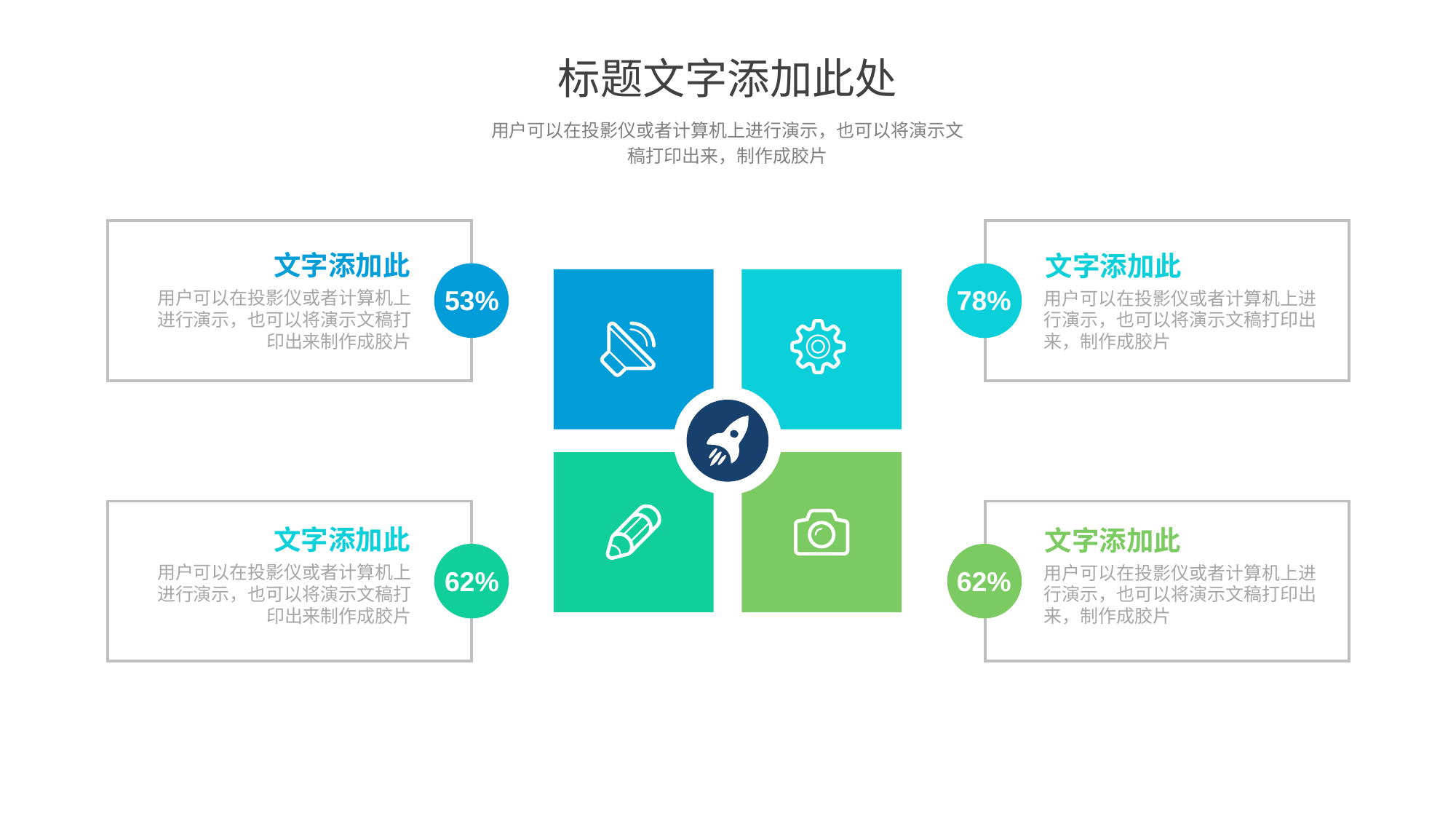

标题文字添加此处
用户可以在投影仪或者计算机上进行演示，也可以将演示文稿打印出来，制作成胶片

文字添加此
文字添加此

53%
78%
用户可以在投影仪或者计算机上进行演示，也可以将演示文稿打印出来制作成胶片
用户可以在投影仪或者计算机上进行演示，也可以将演示文稿打印出来，制作成胶片

文字添加此
文字添加此
用户可以在投影仪或者计算机上进行演示，也可以将演示文稿打印出来，制作成胶片

用户可以在投影仪或者计算机上进行演示，也可以将演示文稿打印出来制作成胶片
62%
62%